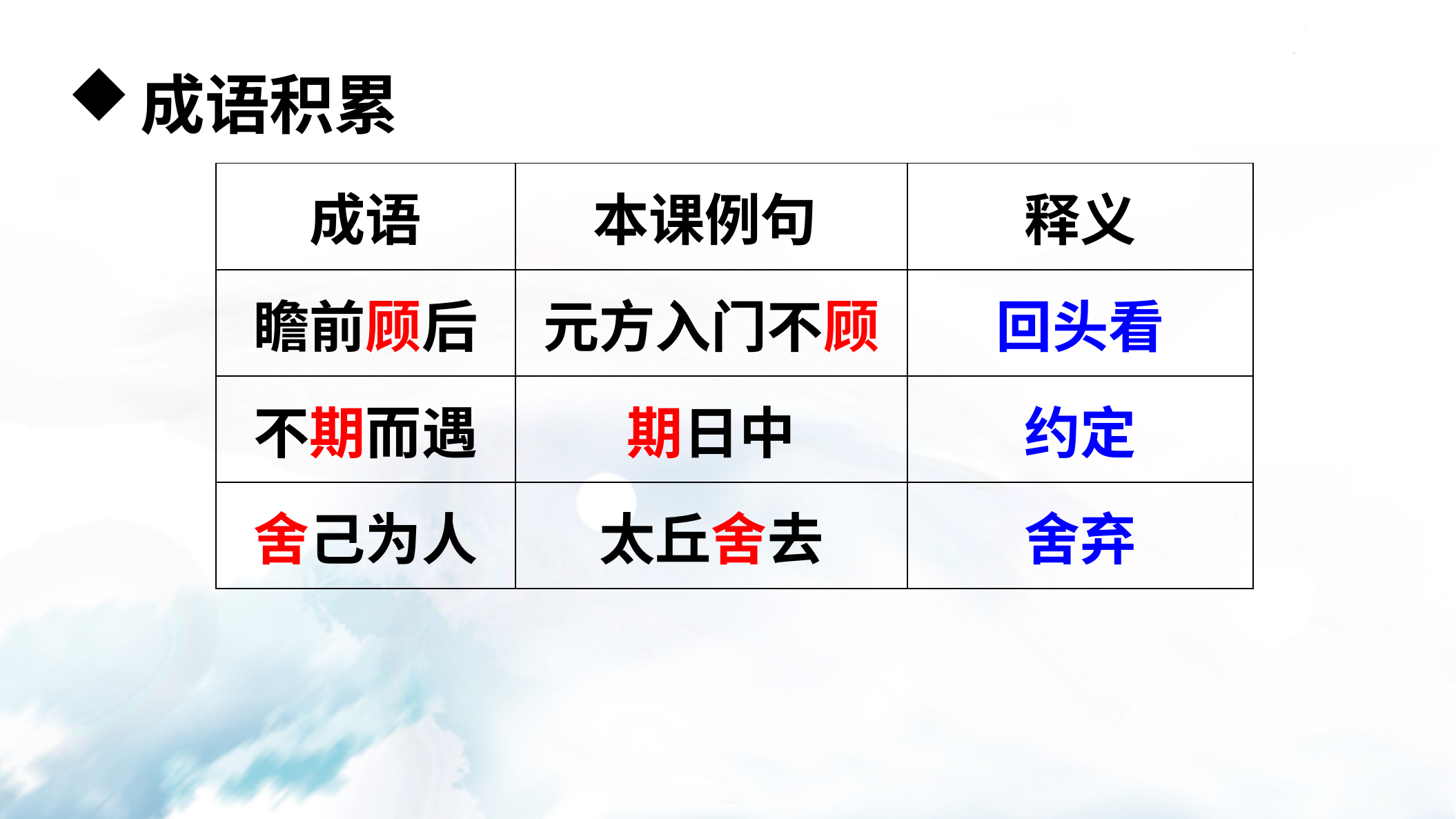

成语积累
| 成语 | 本课例句 | 释义 |
| --- | --- | --- |
| 瞻前顾后 | 元方入门不顾 | 回头看 |
| 不期而遇 | 期日中 | 约定 |
| 舍己为人 | 太丘舍去 | 舍弃 |